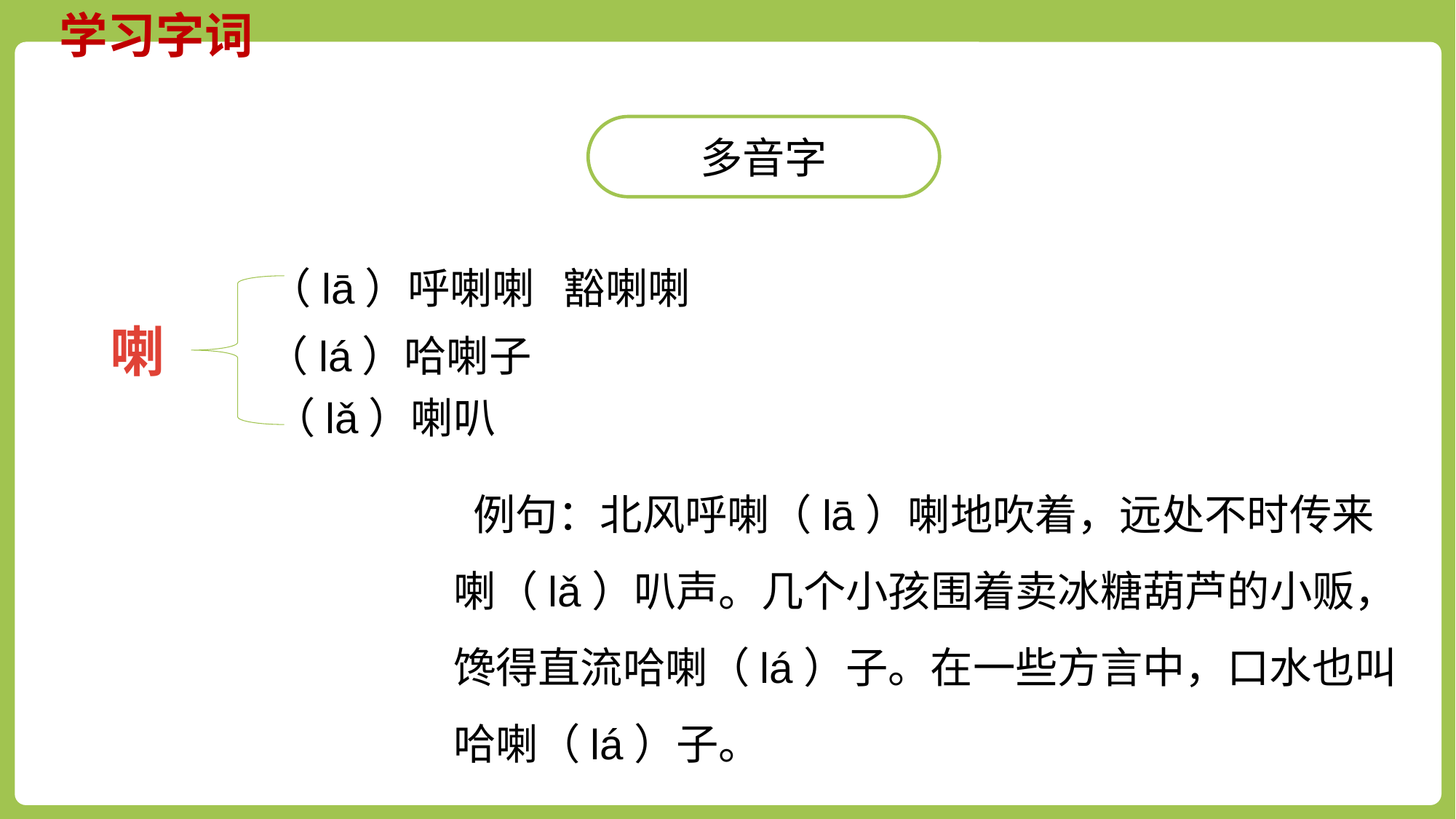

学习字词
多音字
（lā）呼喇喇   豁喇喇

喇
（lá）哈喇子
 （lǎ）喇叭

 例句：北风呼喇（lā）喇地吹着，远处不时传来喇（lǎ）叭声。几个小孩围着卖冰糖葫芦的小贩，馋得直流哈喇（lá）子。在一些方言中，口水也叫哈喇（lá）子。